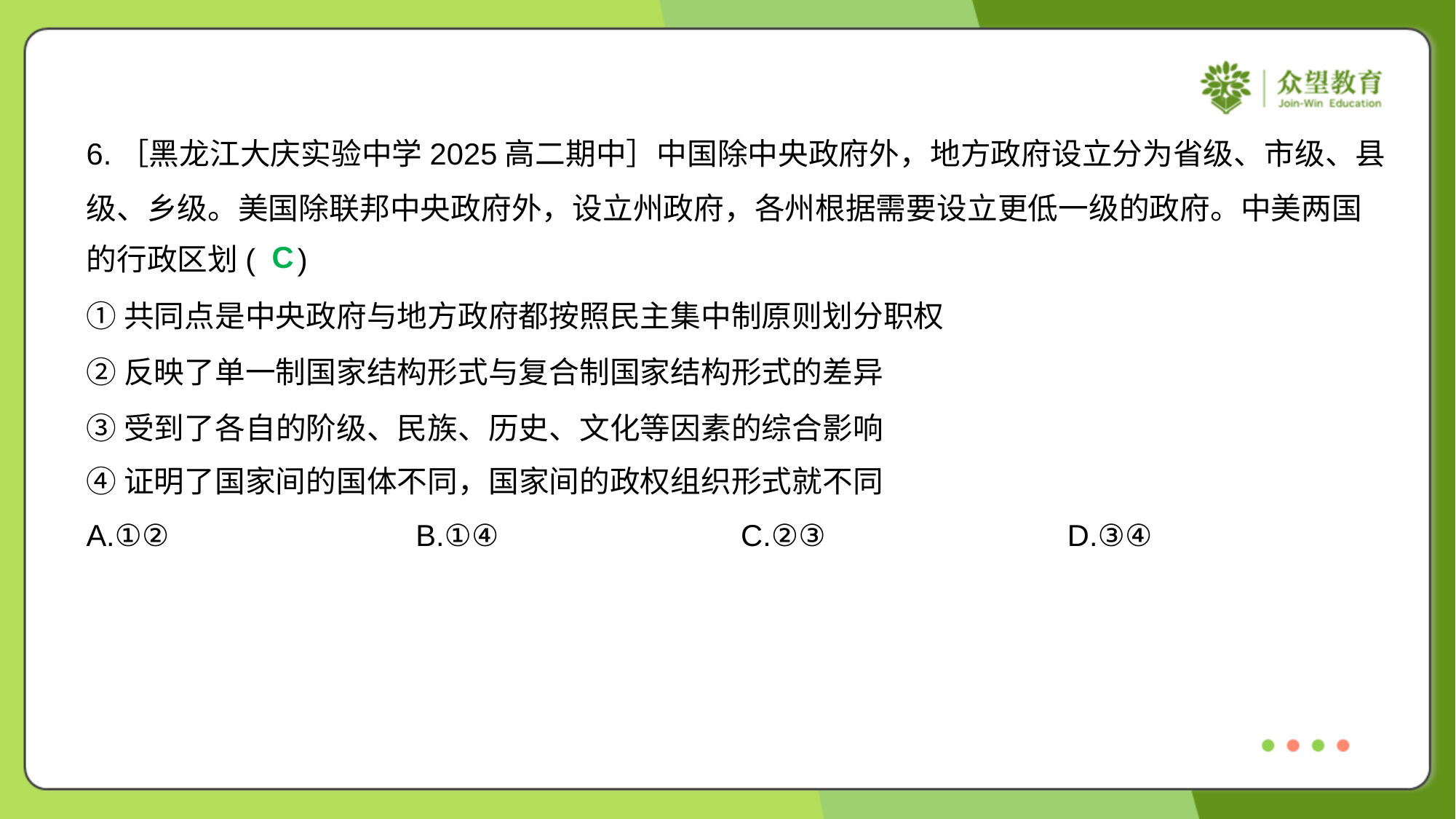

6.［黑龙江大庆实验中学2025高二期中］中国除中央政府外，地方政府设立分为省级、市级、县
级、乡级。美国除联邦中央政府外，设立州政府，各州根据需要设立更低一级的政府。中美两国
的行政区划(     )
C
①共同点是中央政府与地方政府都按照民主集中制原则划分职权
②反映了单一制国家结构形式与复合制国家结构形式的差异
③受到了各自的阶级、民族、历史、文化等因素的综合影响
④证明了国家间的国体不同，国家间的政权组织形式就不同
A.①②	B.①④	C.②③	D.③④